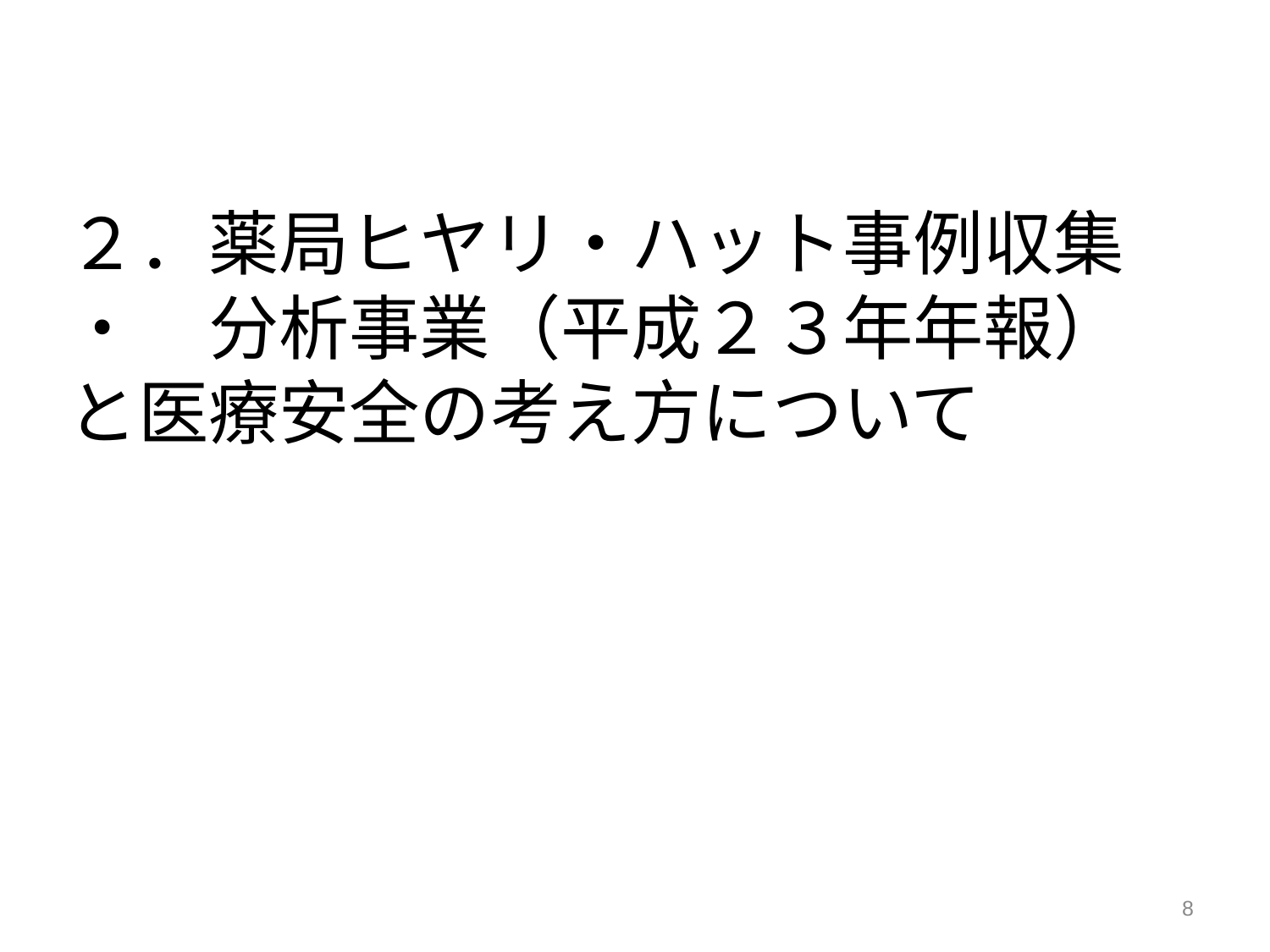

２．薬局ヒヤリ・ハット事例収集・　分析事業（平成２３年年報）
と医療安全の考え方について

8